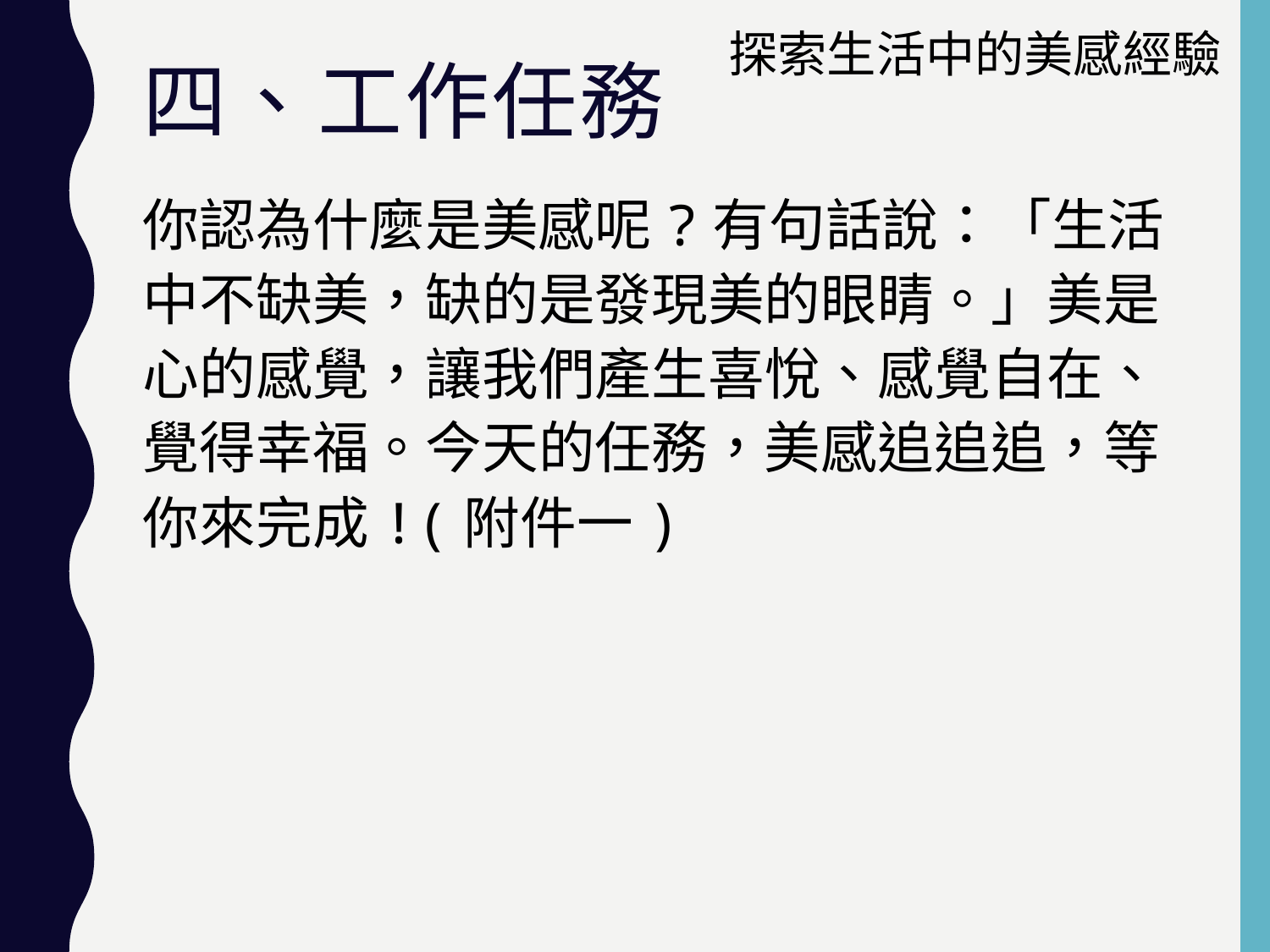

探索生活中的美感經驗
# 四、工作任務
你認為什麼是美感呢?有句話說：「生活中不缺美，缺的是發現美的眼睛。」美是心的感覺，讓我們產生喜悅、感覺自在、覺得幸福。今天的任務，美感追追追，等你來完成!(附件一)